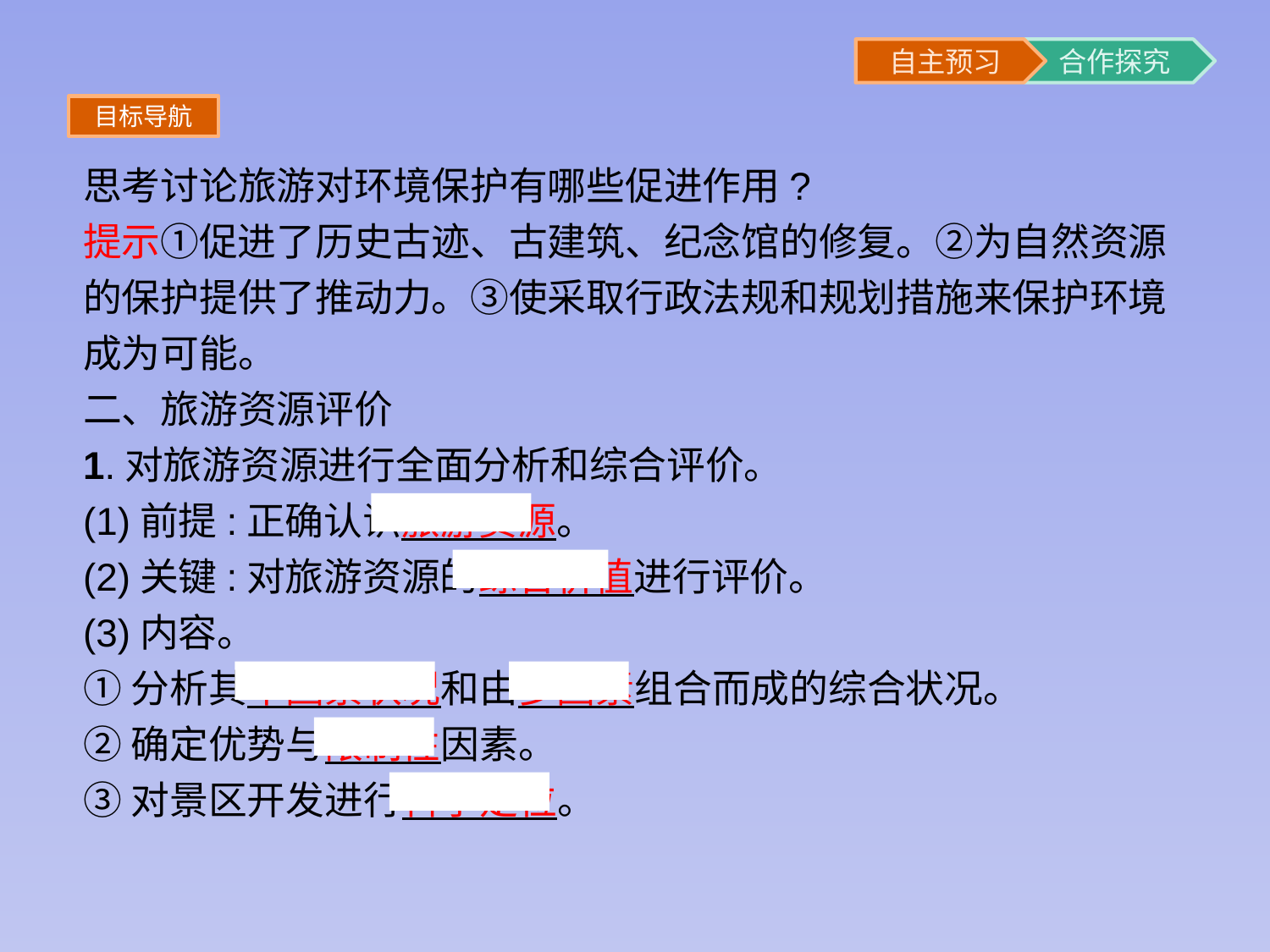

目标导航
思考讨论旅游对环境保护有哪些促进作用?
提示①促进了历史古迹、古建筑、纪念馆的修复。②为自然资源的保护提供了推动力。③使采取行政法规和规划措施来保护环境成为可能。
二、旅游资源评价
1.对旅游资源进行全面分析和综合评价。
(1)前提:正确认识旅游资源。
(2)关键:对旅游资源的综合价值进行评价。
(3)内容。
①分析其单因素状况和由多因素组合而成的综合状况。
②确定优势与限制性因素。
③对景区开发进行科学定位。